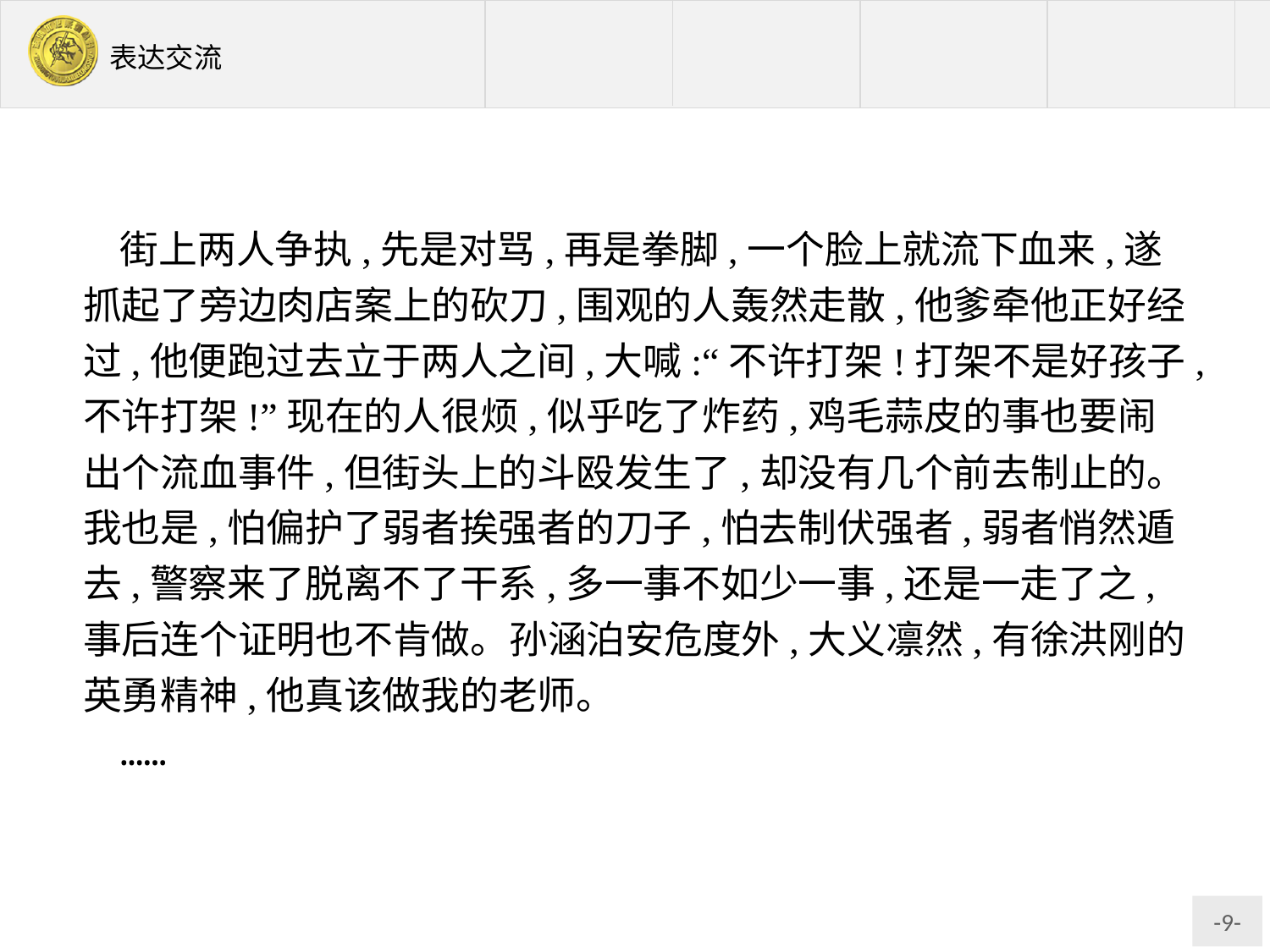

街上两人争执,先是对骂,再是拳脚,一个脸上就流下血来,遂抓起了旁边肉店案上的砍刀,围观的人轰然走散,他爹牵他正好经过,他便跑过去立于两人之间,大喊:“不许打架!打架不是好孩子,不许打架!”现在的人很烦,似乎吃了炸药,鸡毛蒜皮的事也要闹出个流血事件,但街头上的斗殴发生了,却没有几个前去制止的。我也是,怕偏护了弱者挨强者的刀子,怕去制伏强者,弱者悄然遁去,警察来了脱离不了干系,多一事不如少一事,还是一走了之,事后连个证明也不肯做。孙涵泊安危度外,大义凛然,有徐洪刚的英勇精神,他真该做我的老师。
……